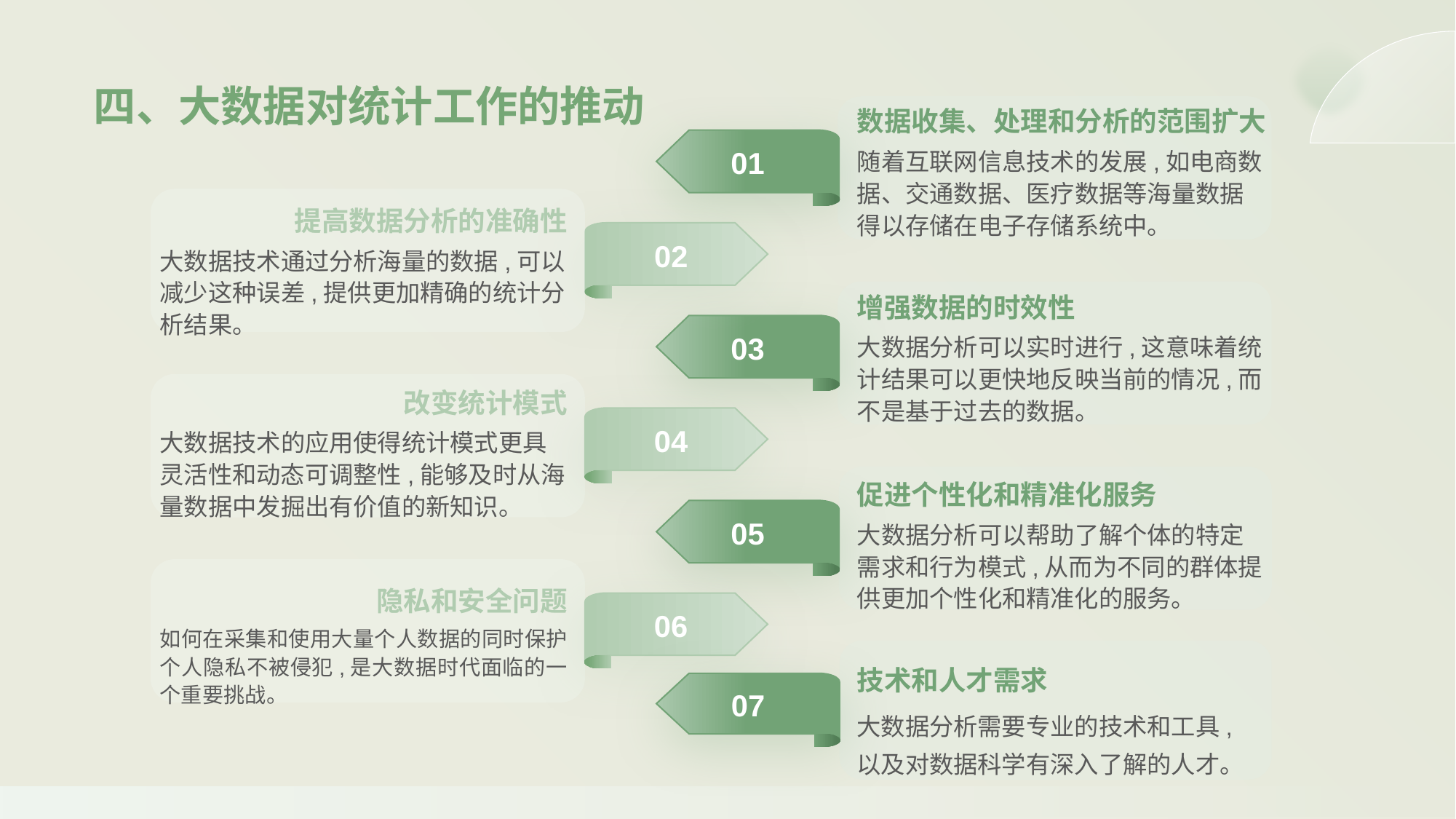

四、大数据对统计工作的推动
数据收集、处理和分析的范围扩大

01
随着互联网信息技术的发展,如电商数据、交通数据、医疗数据等海量数据得以存储在电子存储系统中。
提高数据分析的准确性

02
大数据技术通过分析海量的数据,可以减少这种误差,提供更加精确的统计分析结果。
增强数据的时效性

03
大数据分析可以实时进行,这意味着统计结果可以更快地反映当前的情况,而不是基于过去的数据。
改变统计模式

04
大数据技术的应用使得统计模式更具灵活性和动态可调整性,能够及时从海量数据中发掘出有价值的新知识。
促进个性化和精准化服务

05
大数据分析可以帮助了解个体的特定需求和行为模式,从而为不同的群体提供更加个性化和精准化的服务。

隐私和安全问题

06
如何在采集和使用大量个人数据的同时保护个人隐私不被侵犯,是大数据时代面临的一个重要挑战。
技术和人才需求

07
大数据分析需要专业的技术和工具,以及对数据科学有深入了解的人才。